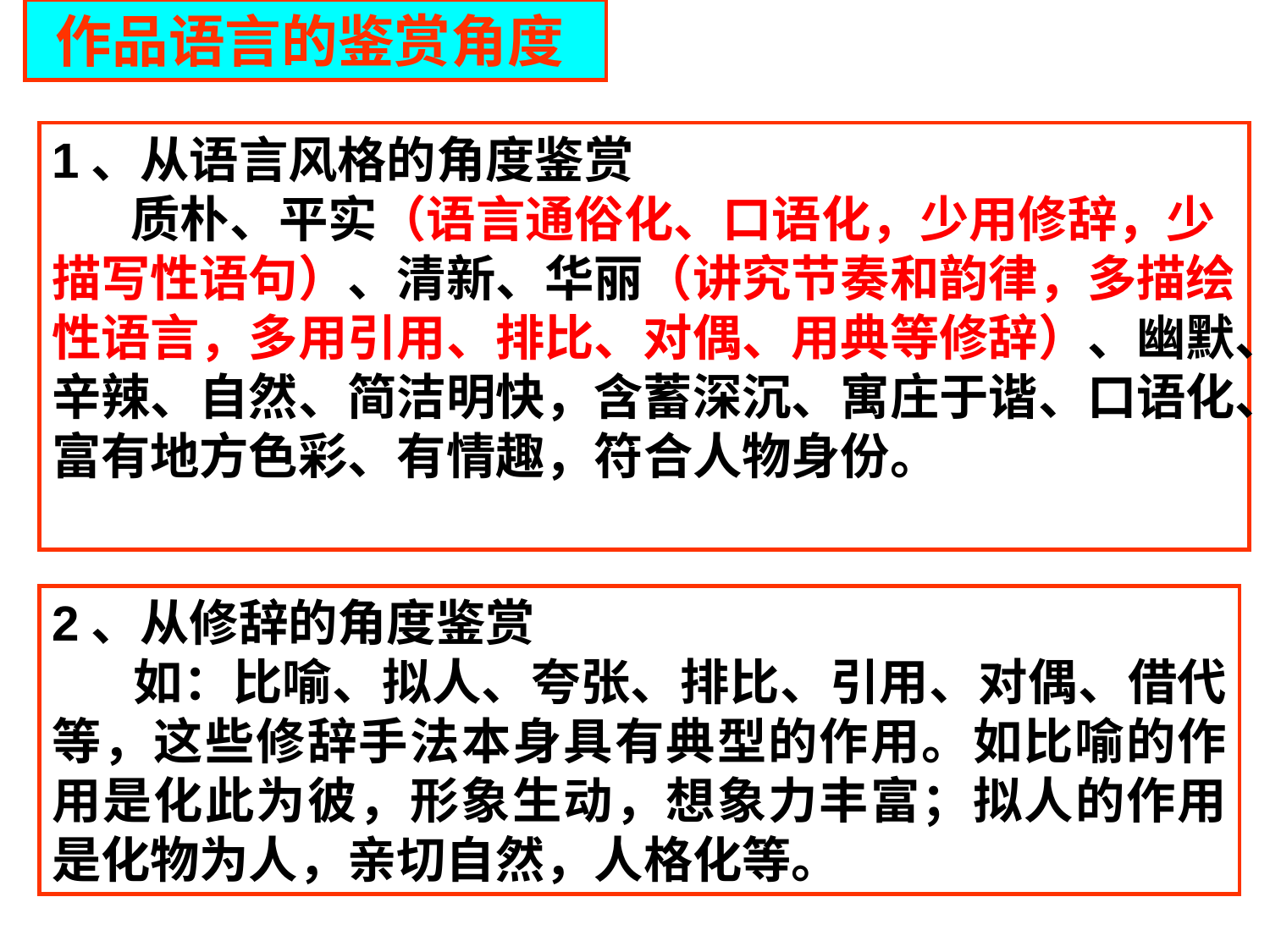

作品语言的鉴赏角度
1、从语言风格的角度鉴赏
      质朴、平实（语言通俗化、口语化，少用修辞，少描写性语句）、清新、华丽（讲究节奏和韵律，多描绘性语言，多用引用、排比、对偶、用典等修辞）、幽默、辛辣、自然、简洁明快，含蓄深沉、寓庄于谐、口语化、富有地方色彩、有情趣，符合人物身份。

2、从修辞的角度鉴赏
      如：比喻、拟人、夸张、排比、引用、对偶、借代等，这些修辞手法本身具有典型的作用。如比喻的作用是化此为彼，形象生动，想象力丰富；拟人的作用是化物为人，亲切自然，人格化等。